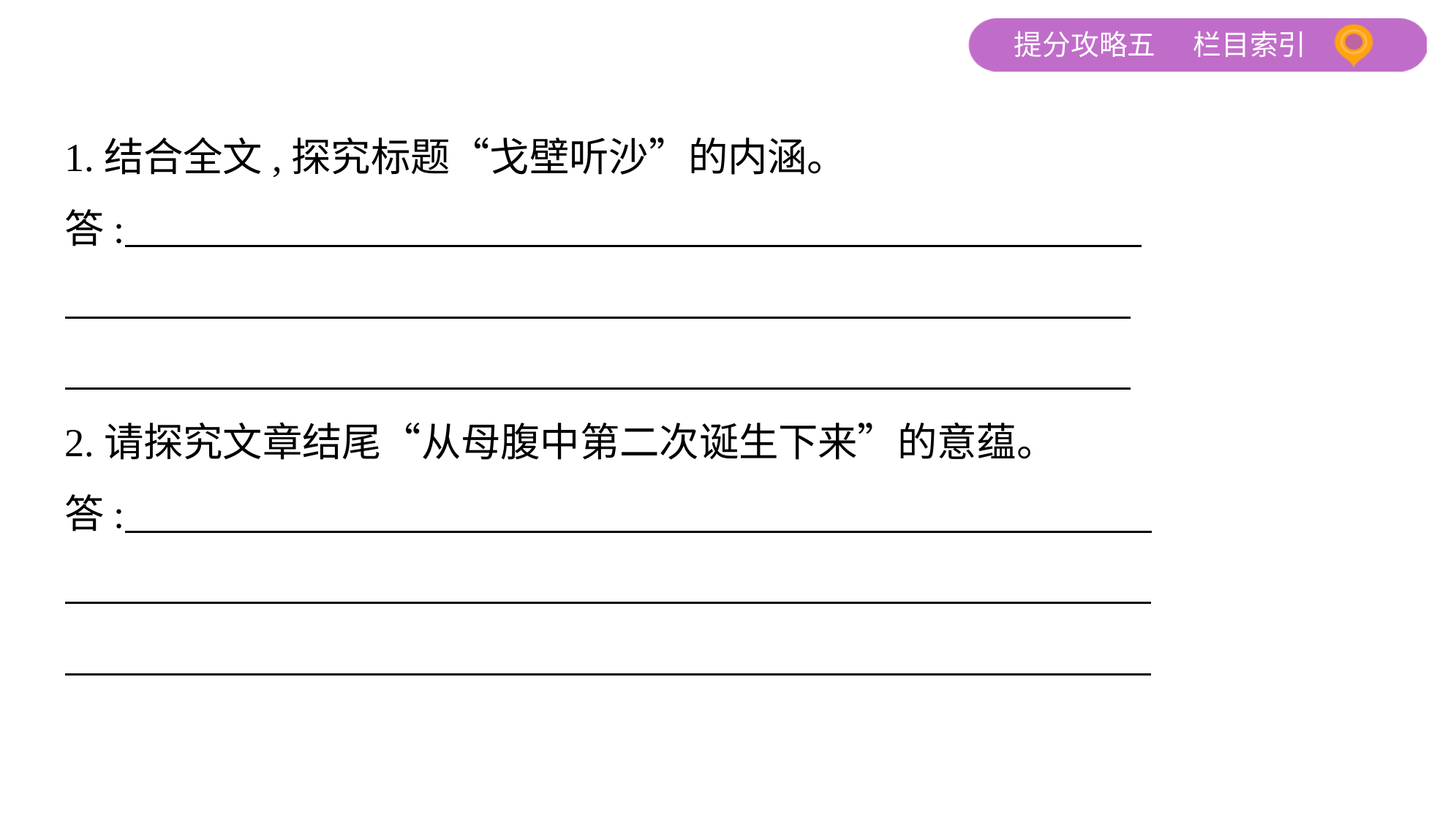

1.结合全文,探究标题“戈壁听沙”的内涵。
答:

2.请探究文章结尾“从母腹中第二次诞生下来”的意蕴。
答: